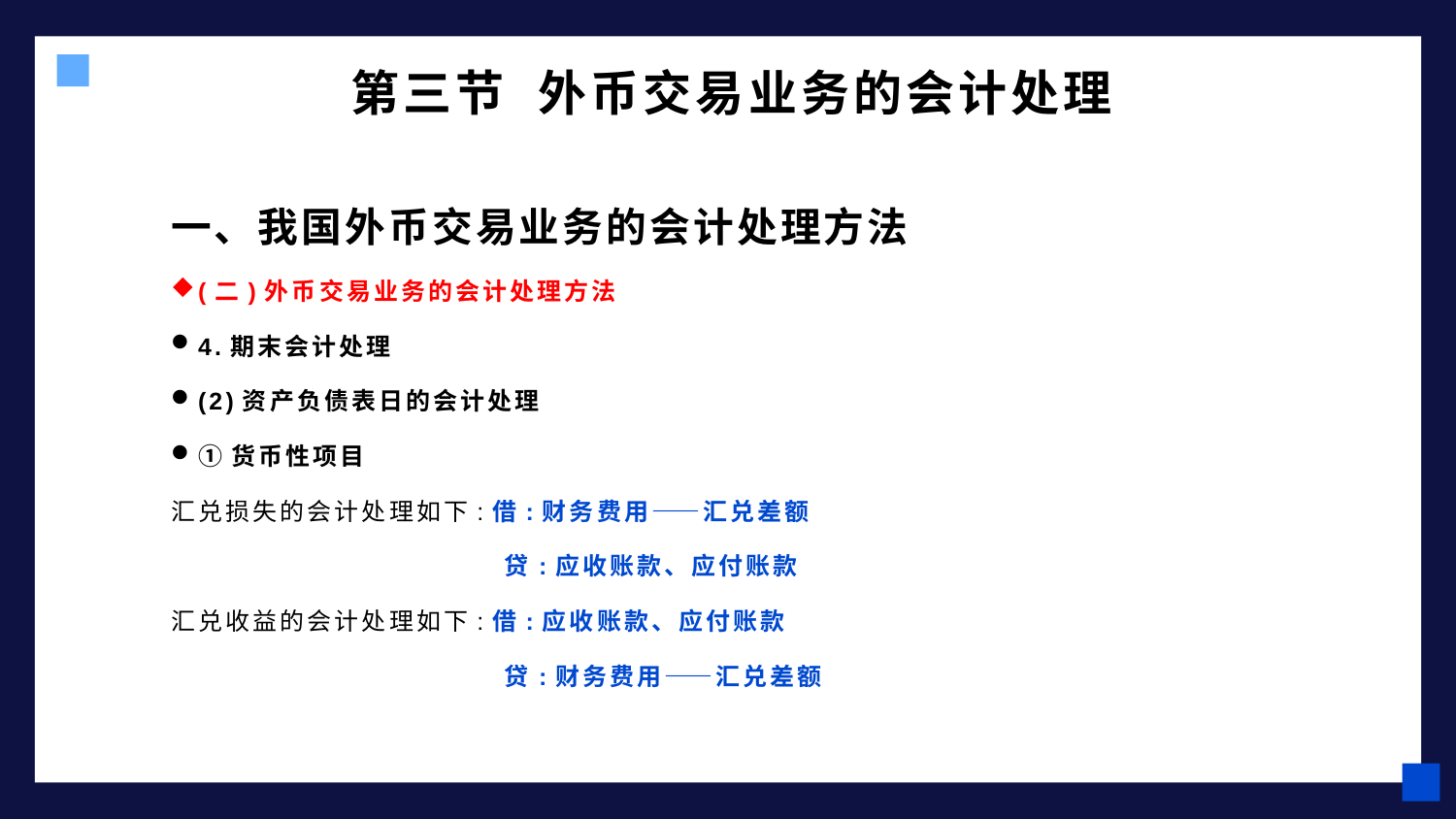

# 第三节  外币交易业务的会计处理
一、我国外币交易业务的会计处理方法
(二)外币交易业务的会计处理方法
4.期末会计处理
(2)资产负债表日的会计处理
①货币性项目
汇兑损失的会计处理如下:借:财务费用——汇兑差额
　　　　　                       贷:应收账款、应付账款
汇兑收益的会计处理如下:借:应收账款、应付账款
　　　　　                       贷:财务费用——汇兑差额